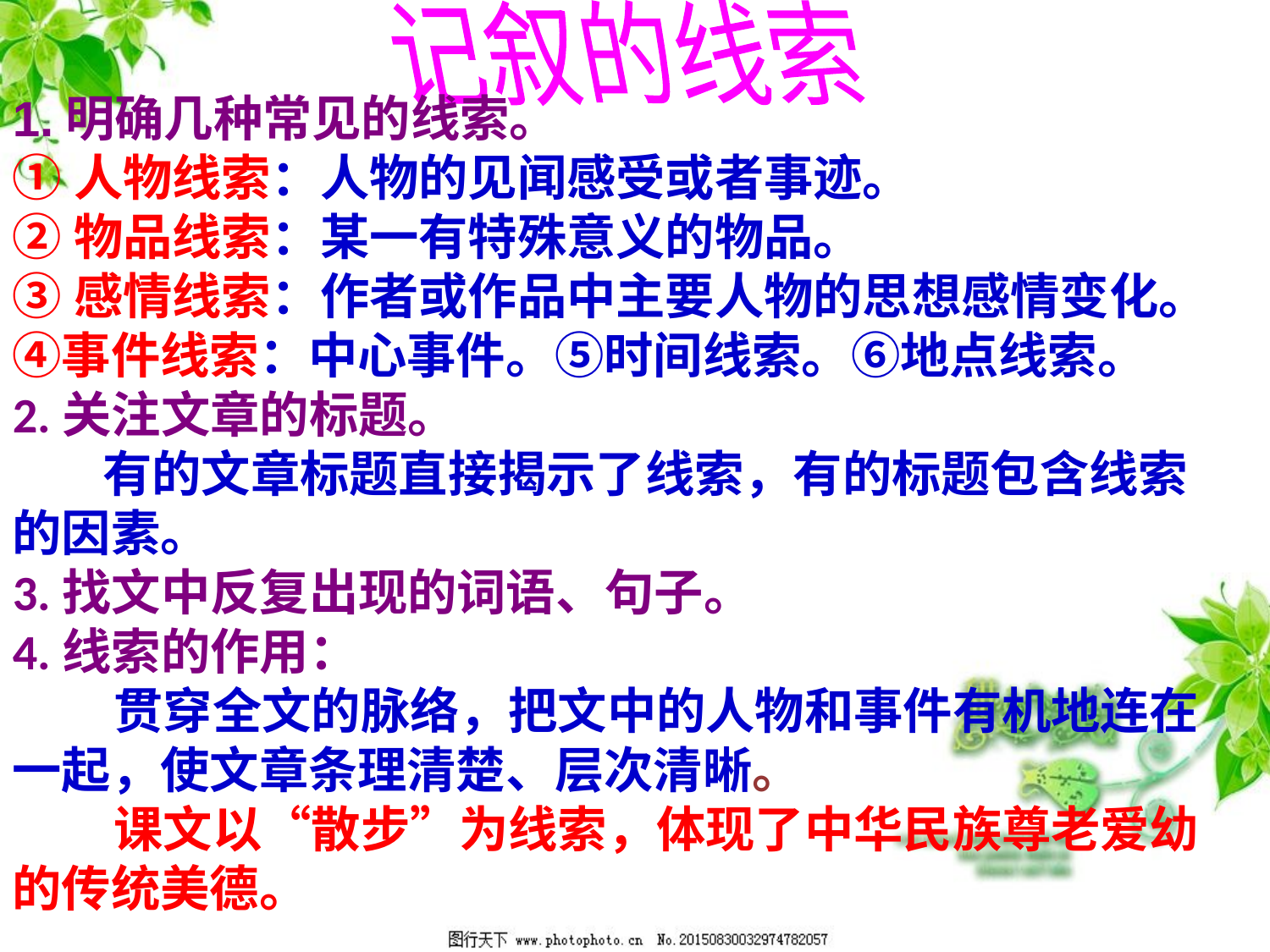

记叙的线索
1.明确几种常见的线索。
①人物线索：人物的见闻感受或者事迹。
②物品线索：某一有特殊意义的物品。
③感情线索：作者或作品中主要人物的思想感情变化。④事件线索：中心事件。⑤时间线索。⑥地点线索。
2.关注文章的标题。
       有的文章标题直接揭示了线索，有的标题包含线索的因素。
3.找文中反复出现的词语、句子。
4.线索的作用：
        贯穿全文的脉络，把文中的人物和事件有机地连在一起，使文章条理清楚、层次清晰。
        课文以“散步”为线索，体现了中华民族尊老爱幼的传统美德。